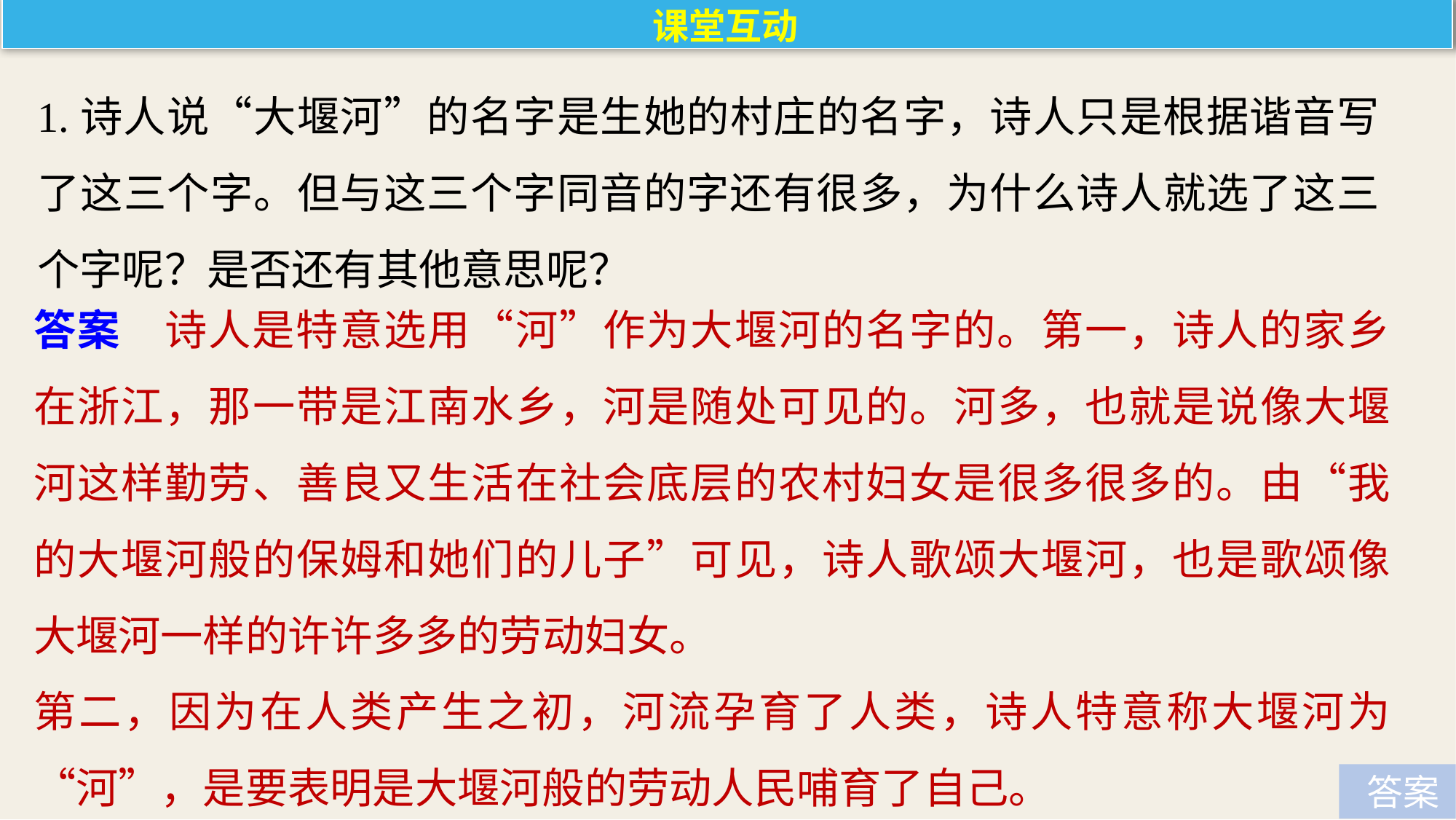

课堂互动
1.诗人说“大堰河”的名字是生她的村庄的名字，诗人只是根据谐音写了这三个字。但与这三个字同音的字还有很多，为什么诗人就选了这三个字呢？是否还有其他意思呢？
答案　诗人是特意选用“河”作为大堰河的名字的。第一，诗人的家乡在浙江，那一带是江南水乡，河是随处可见的。河多，也就是说像大堰河这样勤劳、善良又生活在社会底层的农村妇女是很多很多的。由“我的大堰河般的保姆和她们的儿子”可见，诗人歌颂大堰河，也是歌颂像大堰河一样的许许多多的劳动妇女。
第二，因为在人类产生之初，河流孕育了人类，诗人特意称大堰河为“河”，是要表明是大堰河般的劳动人民哺育了自己。
 答案